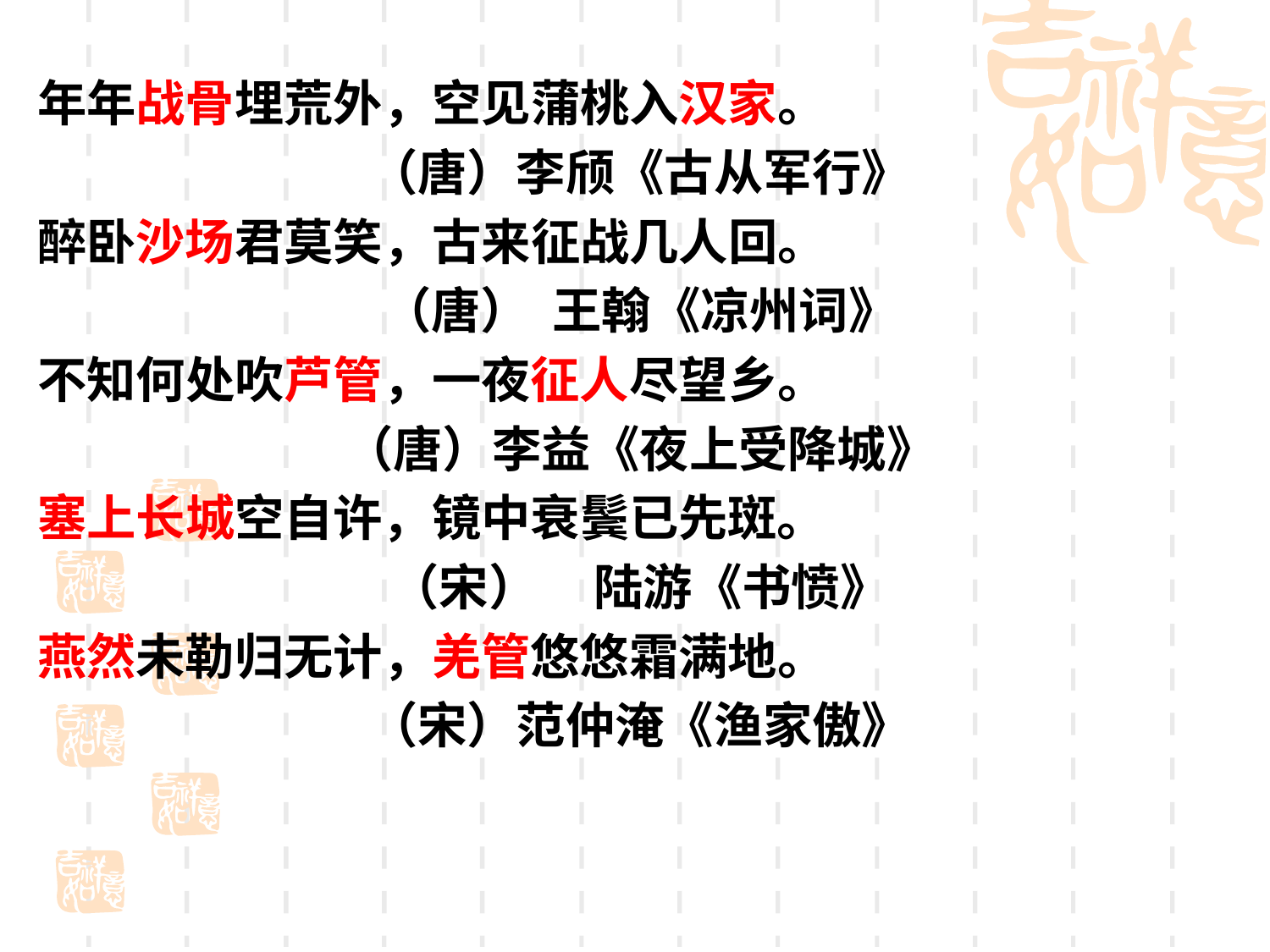

年年战骨埋荒外，空见蒲桃入汉家。
（唐）李颀《古从军行》
醉卧沙场君莫笑，古来征战几人回。
（唐）  王翰《凉州词》
不知何处吹芦管，一夜征人尽望乡。
（唐）李益《夜上受降城》
塞上长城空自许，镜中衰鬓已先斑。
（宋）     陆游《书愤》
燕然未勒归无计，羌管悠悠霜满地。
（宋）范仲淹《渔家傲》